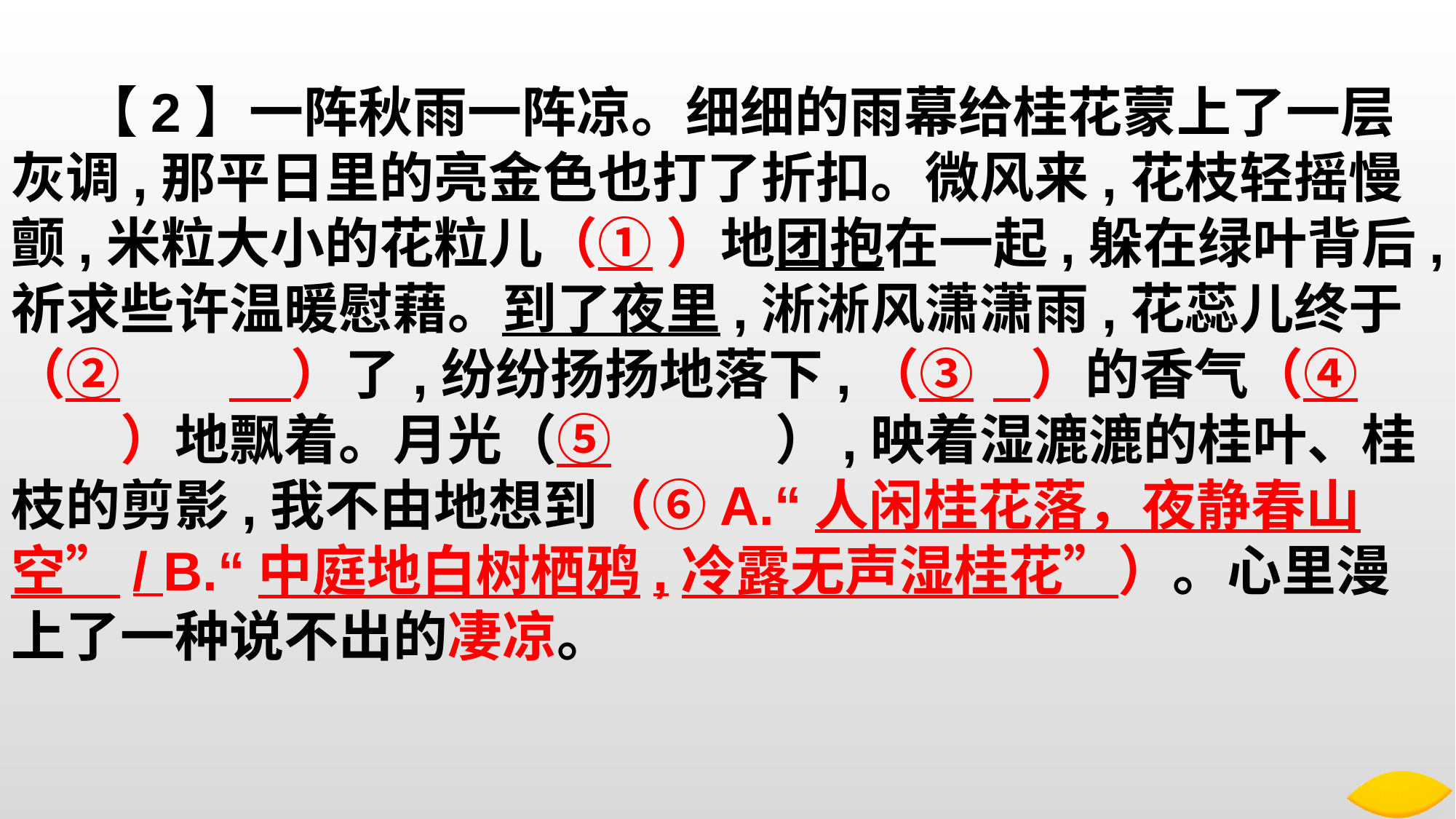

【2】一阵秋雨一阵凉。细细的雨幕给桂花蒙上了一层 灰调,那平日里的亮金色也打了折扣。微风来,花枝轻摇慢颤,米粒大小的花粒儿（①	）地团抱在一起,躲在绿叶背后,祈求些许温暖慰藉。到了夜里,淅淅风潇潇雨,花蕊儿终于（②	     ）了,纷纷扬扬地落下,（③	   ）的香气（④	）地飘着。月光（⑤		）,映着湿漉漉的桂叶、桂枝的剪影,我不由地想到（⑥A.“人闲桂花落，夜静春山空”/ B.“中庭地白树栖鸦,冷露无声湿桂花”）。心里漫上了一种说不出的凄凉。